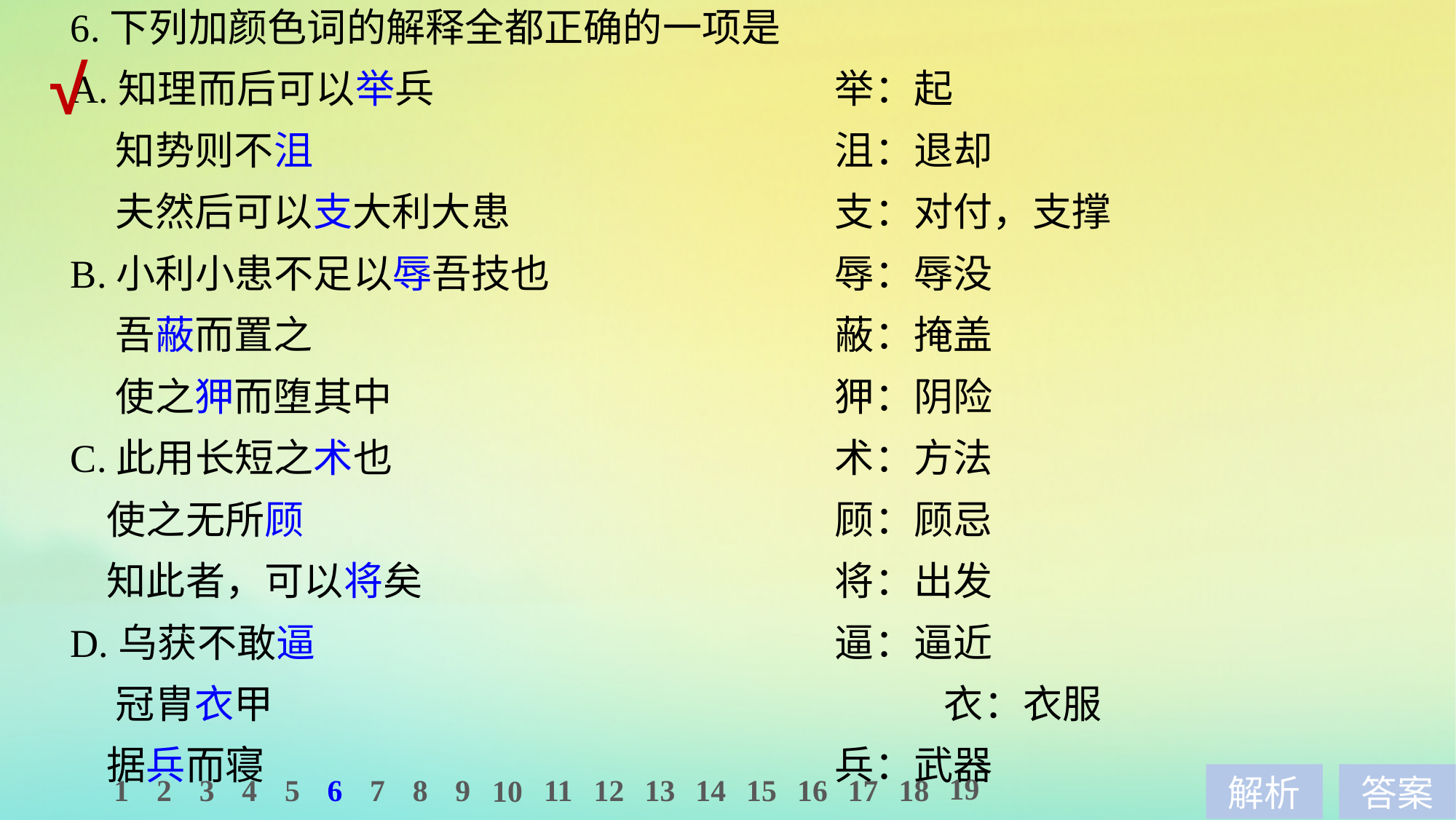

6.下列加颜色词的解释全都正确的一项是
A.知理而后可以举兵　　　　　　　	　	举：起
    知势则不沮  					沮：退却
    夫然后可以支大利大患  			支：对付，支撑
B.小利小患不足以辱吾技也  			辱：辱没
    吾蔽而置之  					蔽：掩盖
    使之狎而堕其中  				狎：阴险
C.此用长短之术也  				术：方法
   使之无所顾  					顾：顾忌
   知此者，可以将矣  				将：出发
D.乌获不敢逼  					逼：逼近
    冠胄衣甲  						衣：衣服
   据兵而寝  						兵：武器
√
19
1
2
3
4
5
6
7
8
9
11
12
13
14
15
16
17
18
10
解析
答案